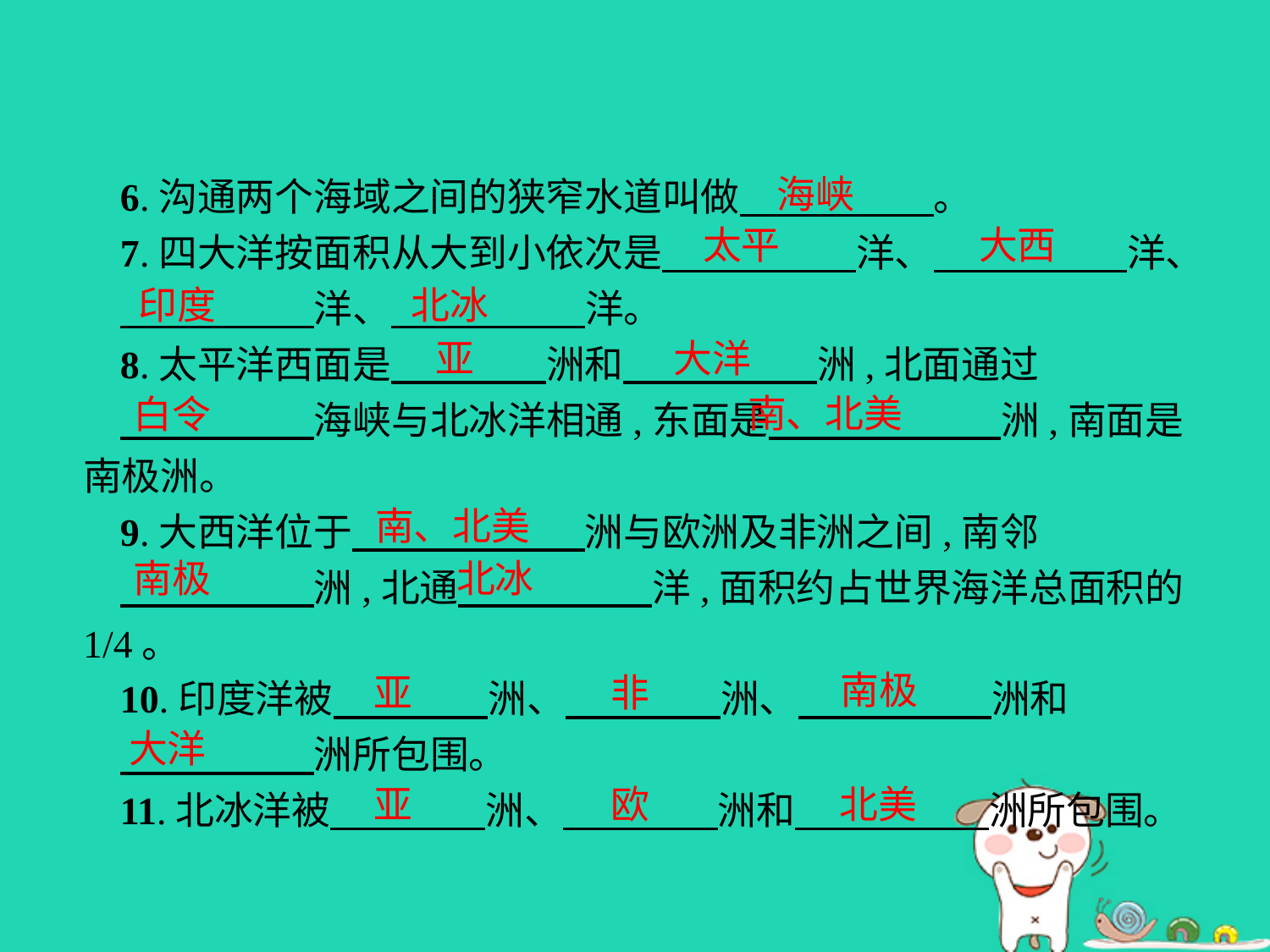

海峡
6.沟通两个海域之间的狭窄水道叫做　　　　　。
7.四大洋按面积从大到小依次是　　　　　洋、　　　　　洋、
　　　　　洋、　　　　　洋。
8.太平洋西面是　　　　洲和　　　　　洲,北面通过
　　　　　海峡与北冰洋相通,东面是　　　　　　洲,南面是南极洲。
9.大西洋位于　　　　　　洲与欧洲及非洲之间,南邻
　　　　　洲,北通　　　　　洋,面积约占世界海洋总面积的1/4。
10.印度洋被　　　　洲、　　　　洲、　　　　　洲和
　　　　　洲所包围。
11.北冰洋被　　　　洲、　　　　洲和　　　　　洲所包围。
太平
大西
印度
北冰
亚
大洋
南、北美
白令
南、北美
南极
北冰
南极
亚
非
大洋
亚
欧
北美